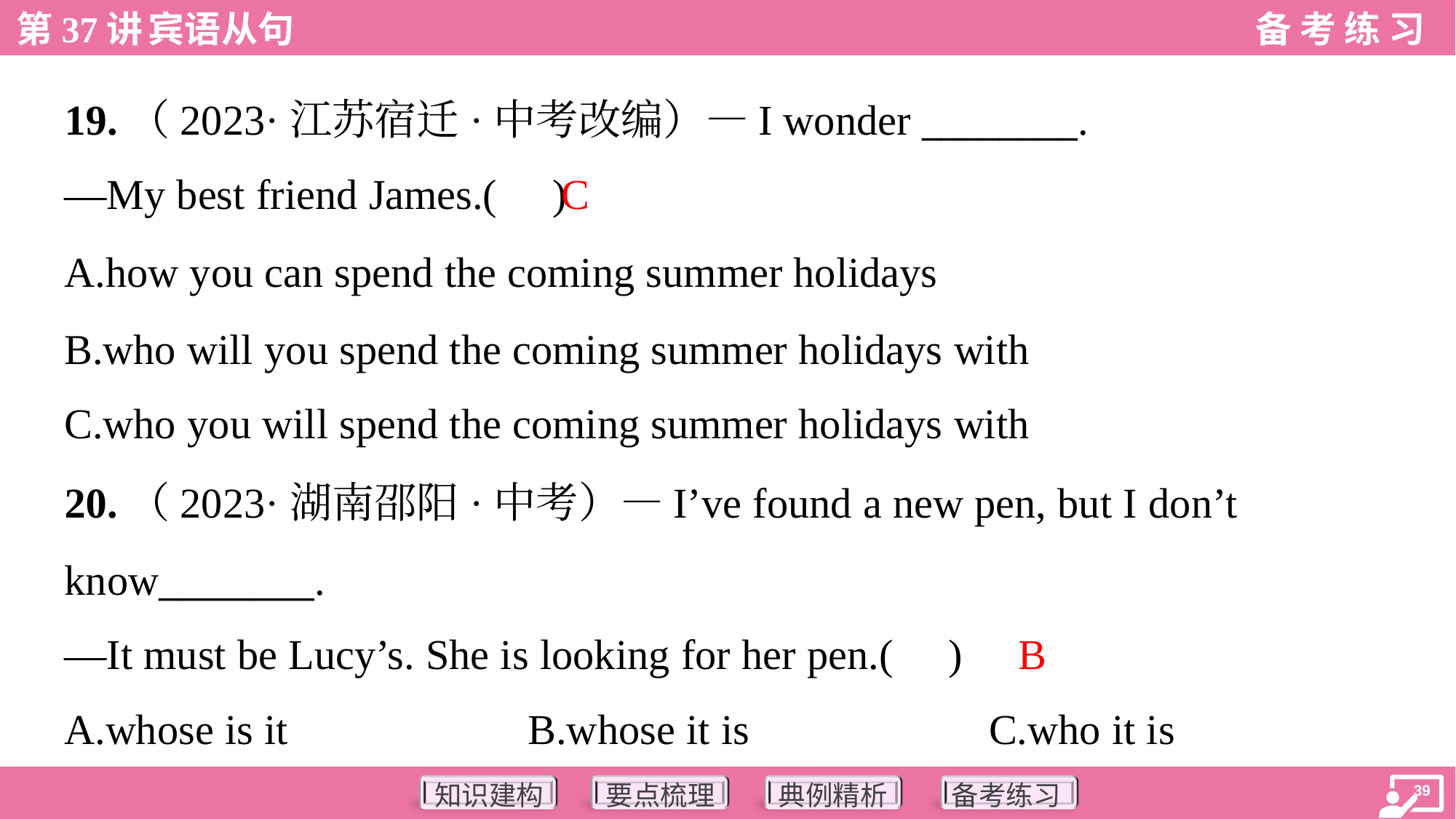

19.（2023·江苏宿迁·中考改编）—I wonder ________.
—My best friend James.(     )
C
A.how you can spend the coming summer holidays
B.who will you spend the coming summer holidays with
C.who you will spend the coming summer holidays with
20.（2023·湖南邵阳·中考）—I’ve found a new pen, but I don’t
know________.
—It must be Lucy’s. She is looking for her pen.(     )
B
A.whose is it	B.whose it is	C.who it is